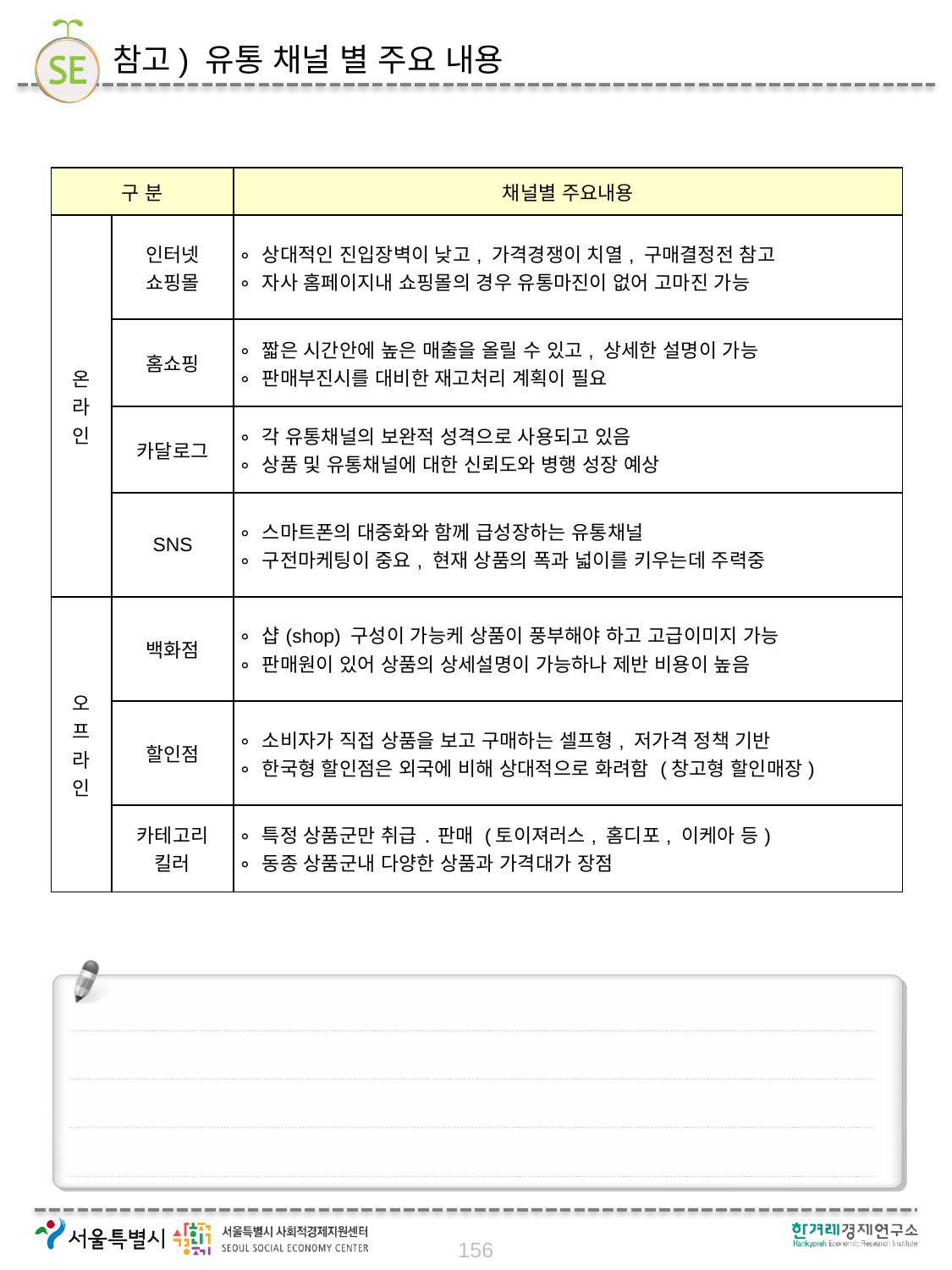

# 참고) 유통 채널 별 주요 내용
| 구 분 |  | 채널별 주요내용 |
| --- | --- | --- |
| 온 라 인 | 인터넷 쇼핑몰 | ∘ 상대적인 진입장벽이 낮고, 가격경쟁이 치열, 구매결정전 참고 ∘ 자사 홈페이지내 쇼핑몰의 경우 유통마진이 없어 고마진 가능 |
|  | 홈쇼핑 | ∘ 짧은 시간안에 높은 매출을 올릴 수 있고, 상세한 설명이 가능 ∘ 판매부진시를 대비한 재고처리 계획이 필요 |
|  | 카달로그 | ∘ 각 유통채널의 보완적 성격으로 사용되고 있음 ∘ 상품 및 유통채널에 대한 신뢰도와 병행 성장 예상 |
|  | SNS | ∘ 스마트폰의 대중화와 함께 급성장하는 유통채널 ∘ 구전마케팅이 중요, 현재 상품의 폭과 넓이를 키우는데 주력중 |
| 오 프 라 인 | 백화점 | ∘ 샵(shop) 구성이 가능케 상품이 풍부해야 하고 고급이미지 가능 ∘ 판매원이 있어 상품의 상세설명이 가능하나 제반 비용이 높음 |
|  | 할인점 | ∘ 소비자가 직접 상품을 보고 구매하는 셀프형, 저가격 정책 기반 ∘ 한국형 할인점은 외국에 비해 상대적으로 화려함 (창고형 할인매장) |
|  | 카테고리 킬러 | ∘ 특정 상품군만 취급 ․ 판매 (토이져러스, 홈디포, 이케아 등)  ∘ 동종 상품군내 다양한 상품과 가격대가 장점 |
156